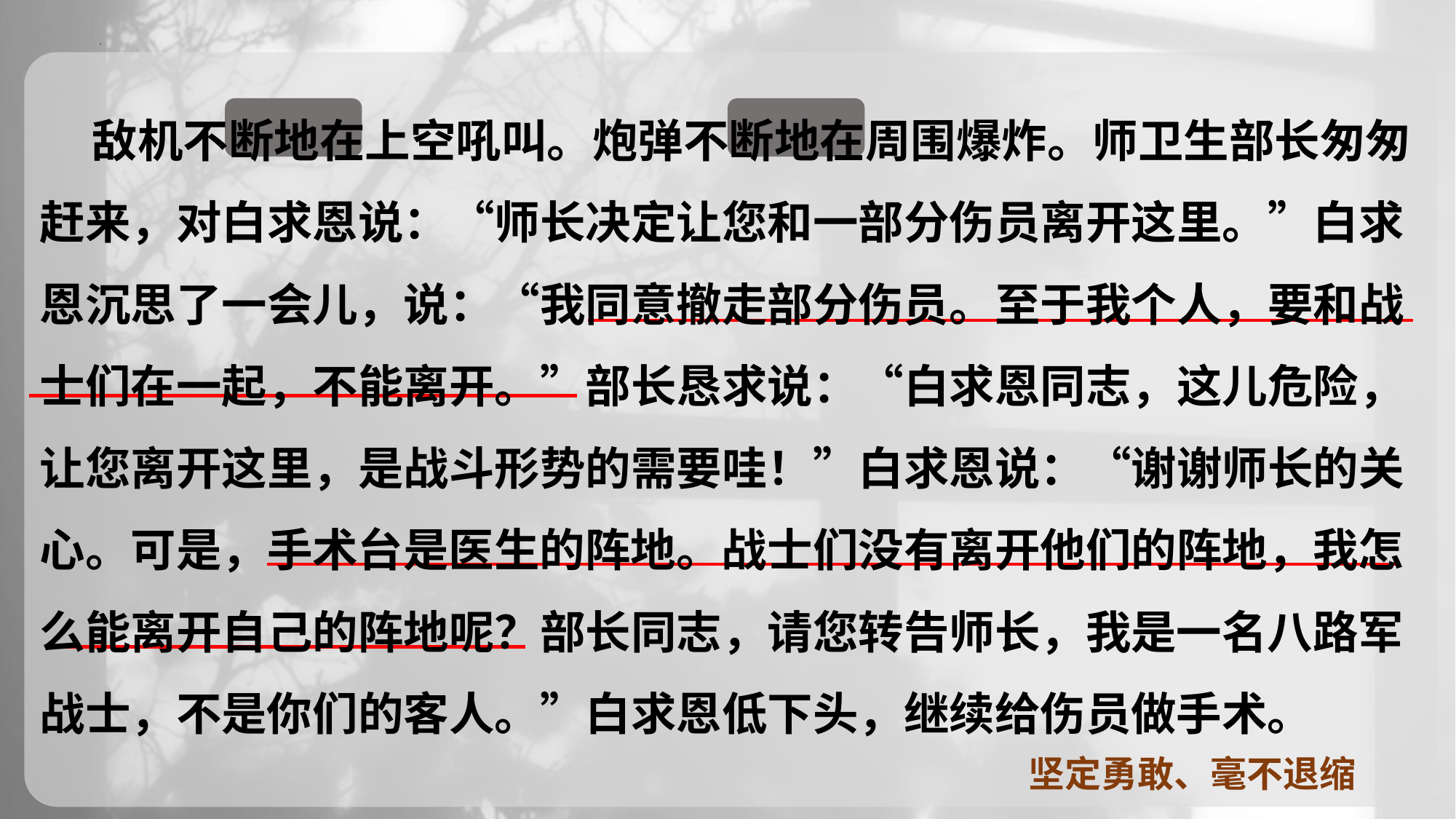

敌机不断地在上空吼叫。炮弹不断地在周围爆炸。师卫生部长匆匆赶来，对白求恩说：“师长决定让您和一部分伤员离开这里。”白求恩沉思了一会儿，说：“我同意撤走部分伤员。至于我个人，要和战士们在一起，不能离开。”部长恳求说：“白求恩同志，这儿危险，让您离开这里，是战斗形势的需要哇！”白求恩说：“谢谢师长的关心。可是，手术台是医生的阵地。战士们没有离开他们的阵地，我怎么能离开自己的阵地呢？部长同志，请您转告师长，我是一名八路军战士，不是你们的客人。”白求恩低下头，继续给伤员做手术。

坚定勇敢、毫不退缩